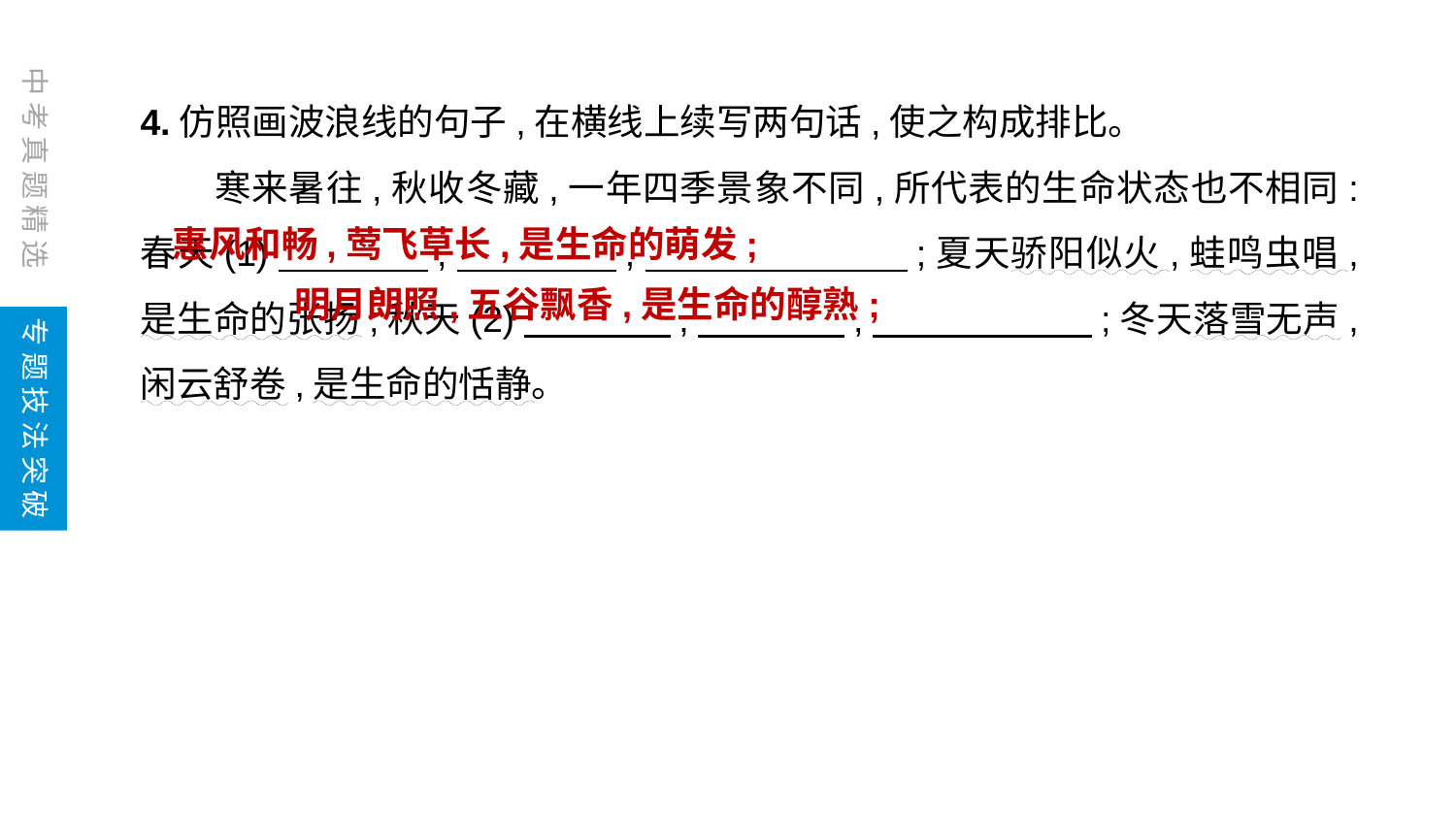

中考真题精选
4.仿照画波浪线的句子,在横线上续写两句话,使之构成排比。
　　寒来暑往,秋收冬藏,一年四季景象不同,所代表的生命状态也不相同:春天(1)　　　　,　　　 　,　　　　　　　;夏天骄阳似火,蛙鸣虫唱,是生命的张扬;秋天(2)　　　　,　　　　,　　　　　　;冬天落雪无声,闲云舒卷,是生命的恬静。
惠风和畅,莺飞草长,是生命的萌发;
明月朗照,五谷飘香,是生命的醇熟;

专题技法突破